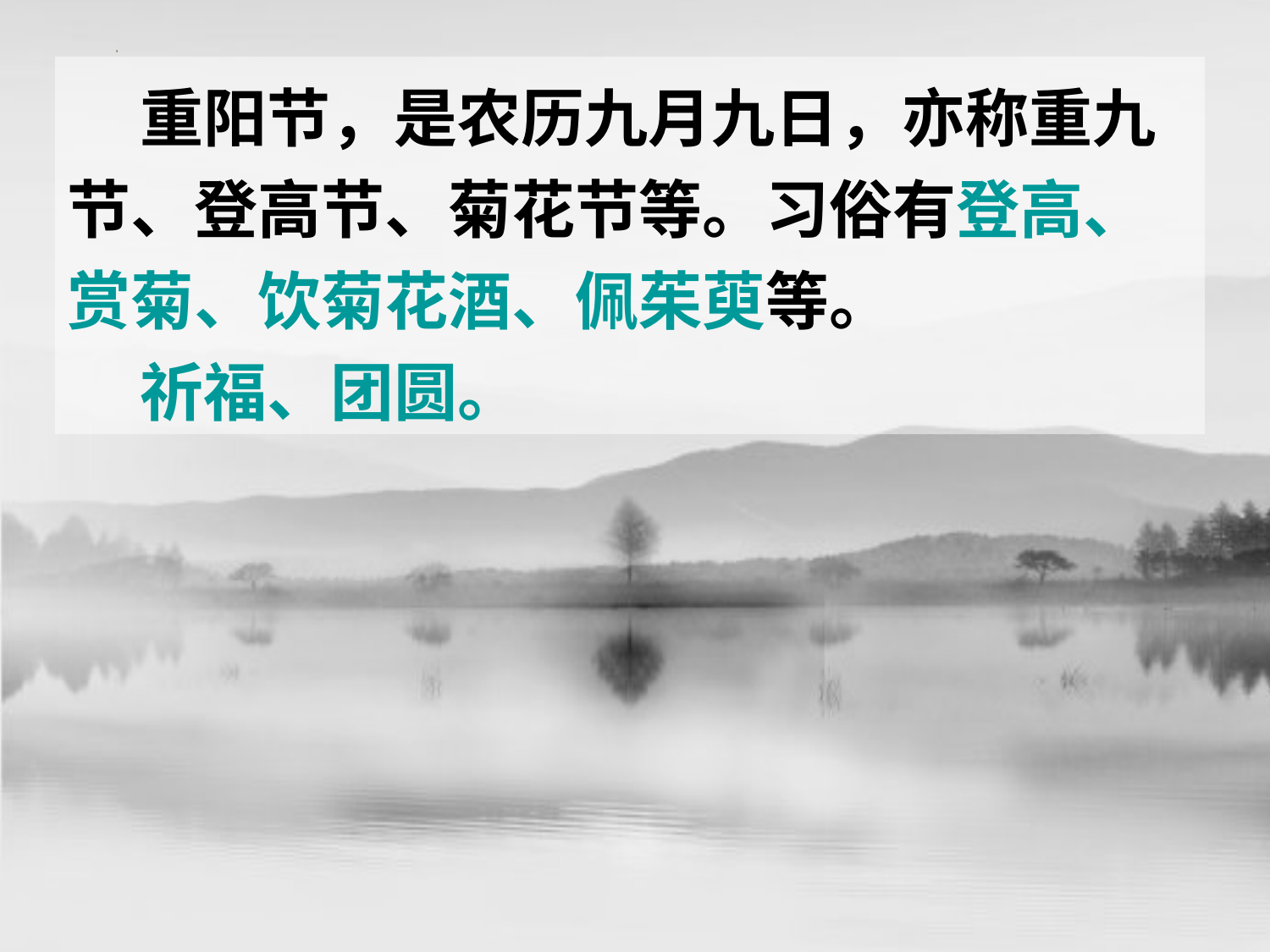

重阳节，是农历九月九日，亦称重九节、登高节、菊花节等。习俗有登高、赏菊、饮菊花酒、佩茱萸等。
    祈福、团圆。